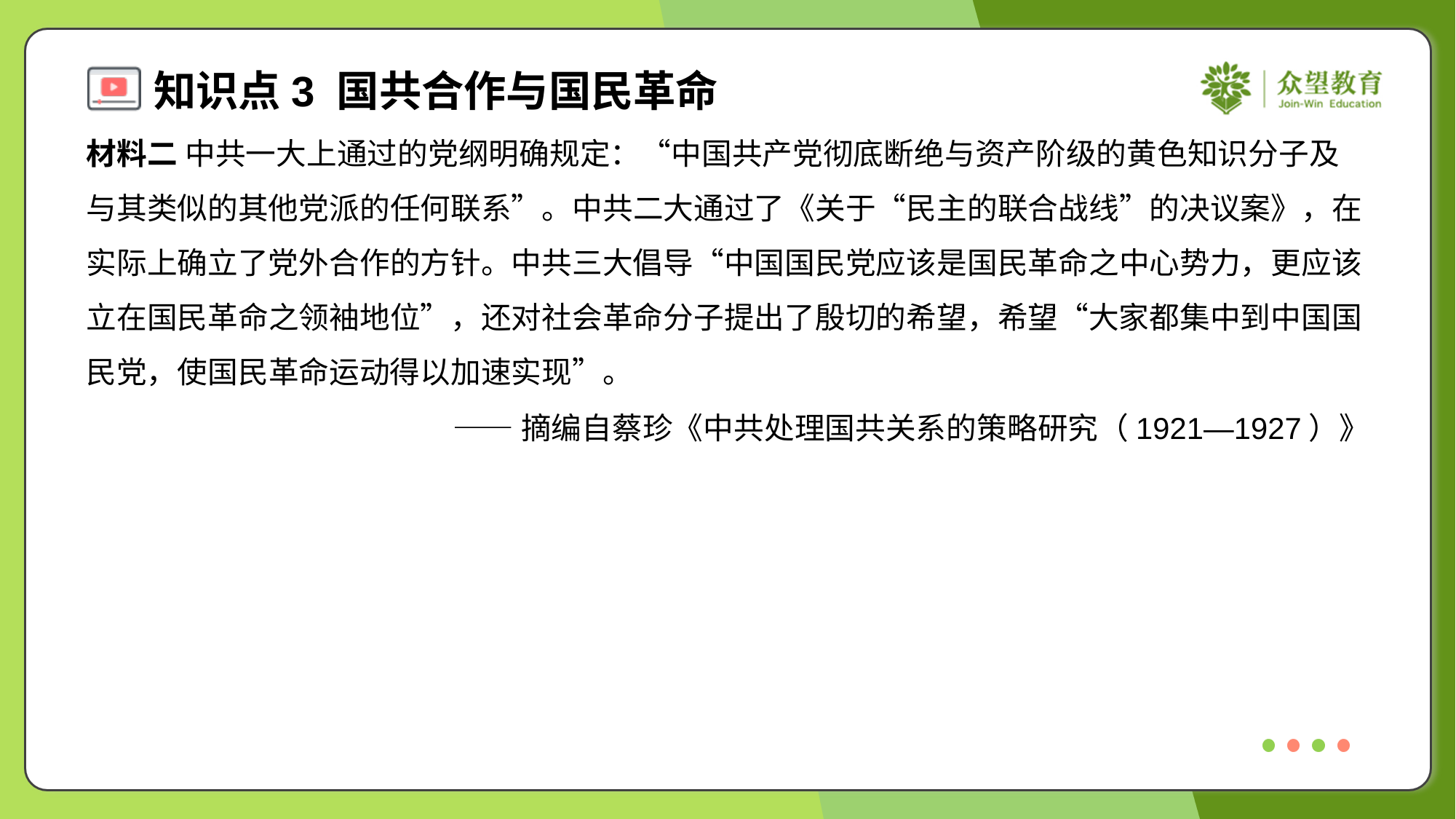

材料二 中共一大上通过的党纲明确规定：“中国共产党彻底断绝与资产阶级的黄色知识分子及
与其类似的其他党派的任何联系”。中共二大通过了《关于“民主的联合战线”的决议案》，在
实际上确立了党外合作的方针。中共三大倡导“中国国民党应该是国民革命之中心势力，更应该
立在国民革命之领袖地位”，还对社会革命分子提出了殷切的希望，希望“大家都集中到中国国
民党，使国民革命运动得以加速实现”。
——摘编自蔡珍《中共处理国共关系的策略研究（1921—1927）》